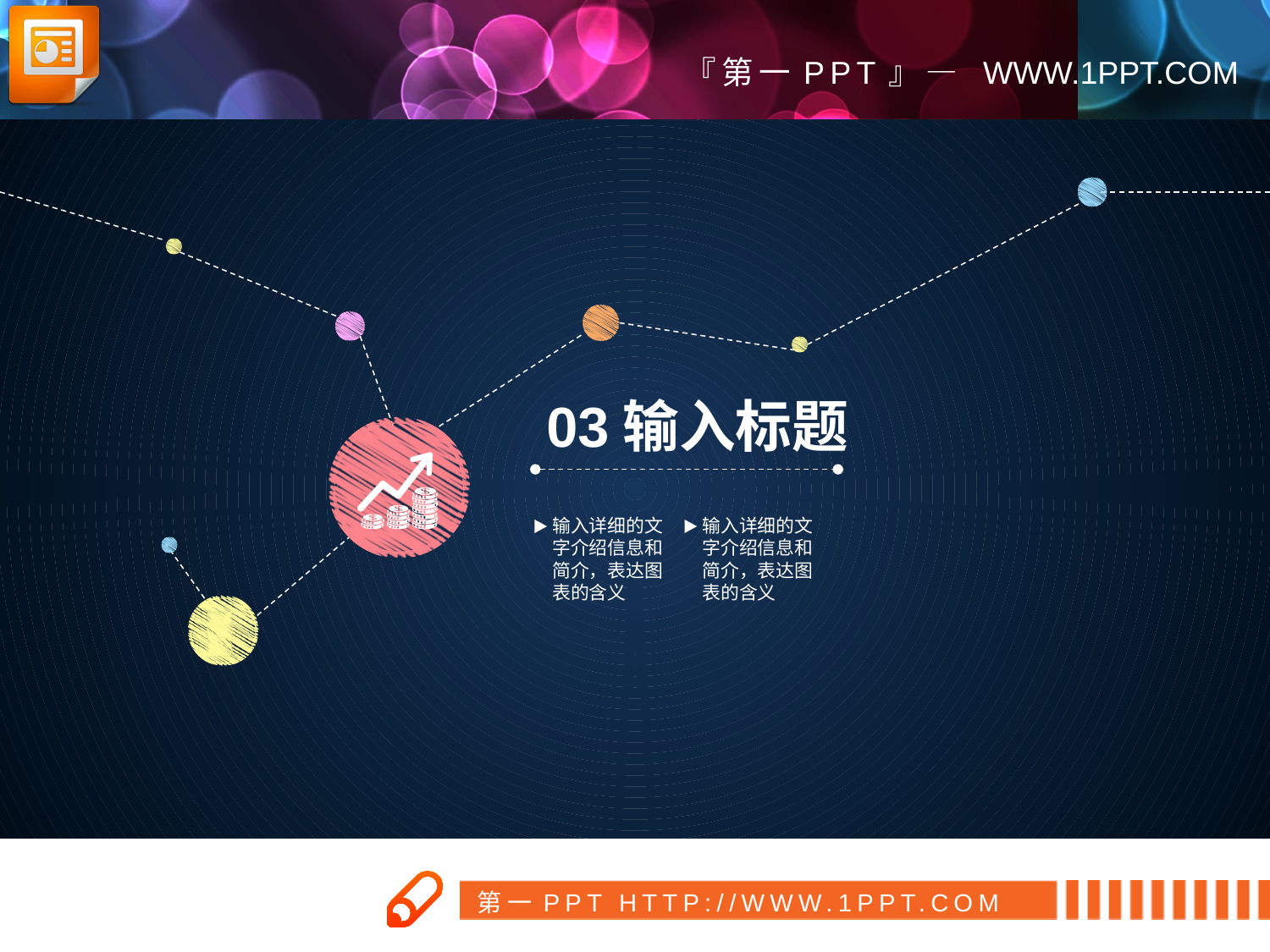

03输入标题

输入详细的文字介绍信息和简介，表达图表的含义

输入详细的文字介绍信息和简介，表达图表的含义